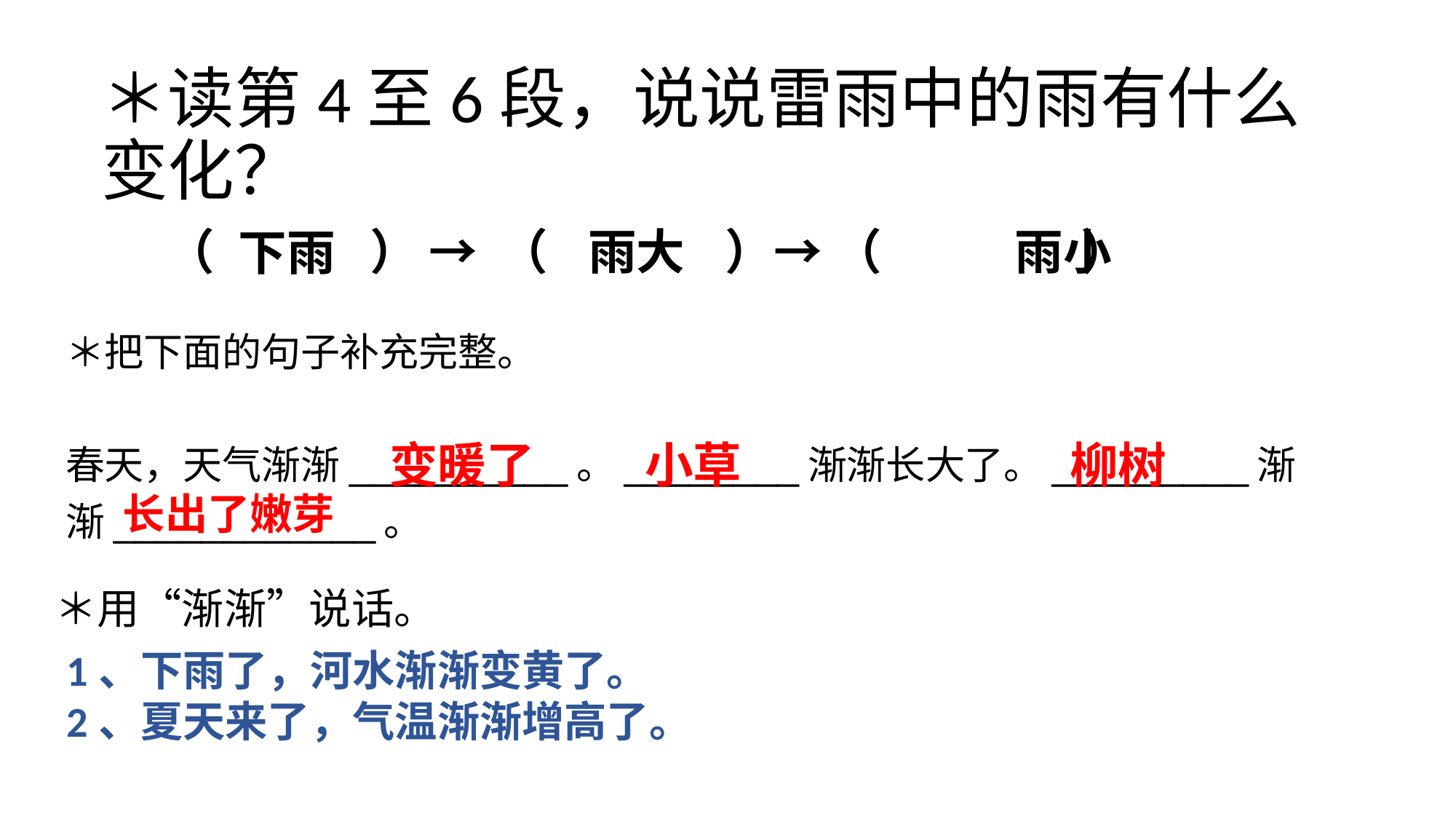

# ＊读第4至6段，说说雷雨中的雨有什么变化？
 （              ） →  （                ）→ （                  ）
雨大
雨小
下雨
＊把下面的句子补充完整。

春天，天气渐渐__________。________渐渐长大了。_________渐
渐____________。
变暖了
小草
柳树
长出了嫩芽
＊用“渐渐”说话。
1、下雨了，河水渐渐变黄了。
2、夏天来了，气温渐渐增高了。